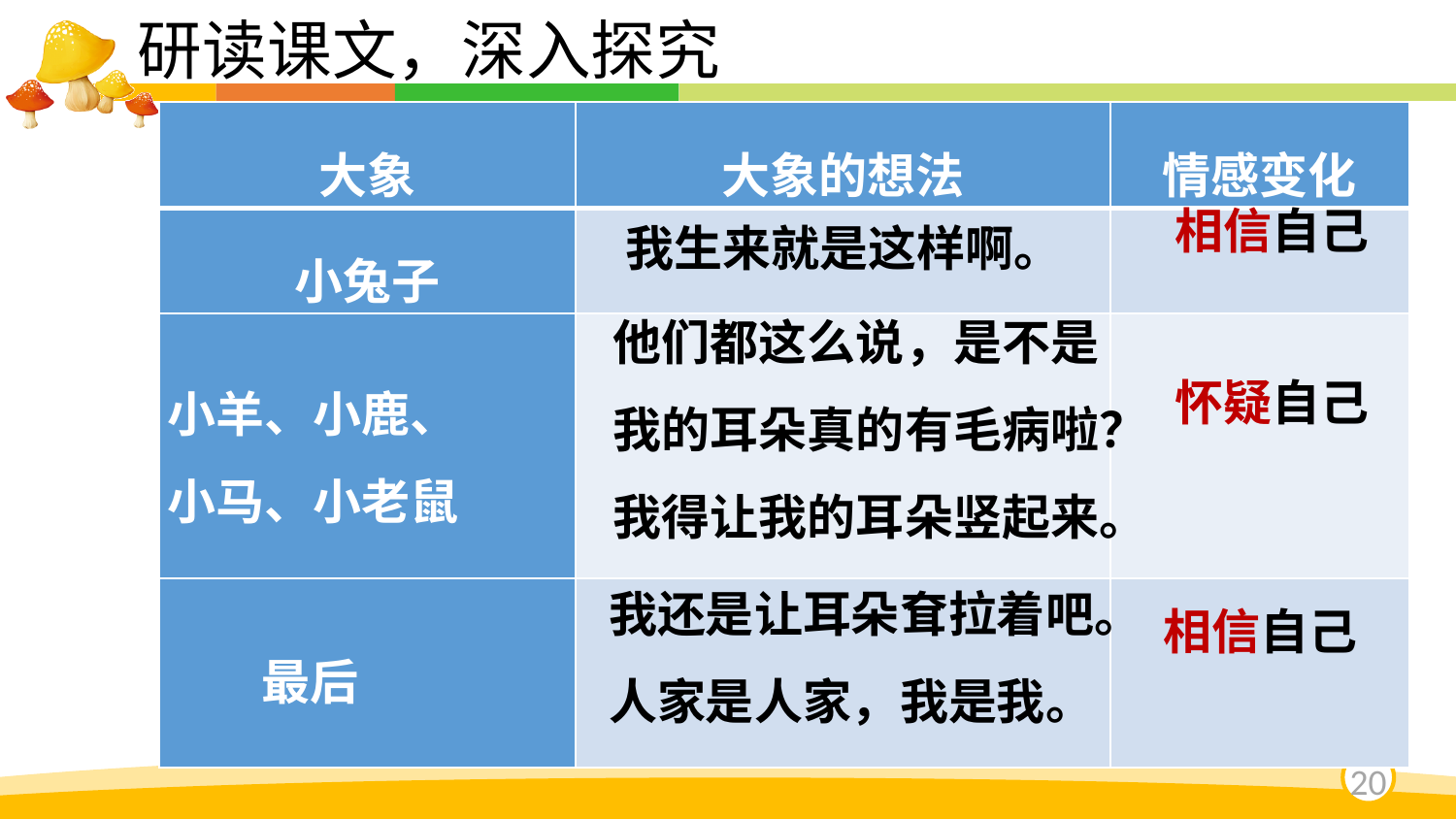

研读课文，深入探究
| 大象 | 大象的想法 | 情感变化 |
| --- | --- | --- |
| 小兔子 |  |  |
|  |  |  |
|  |  |  |
我生来就是这样啊。
相信自己
他们都这么说，是不是我的耳朵真的有毛病啦？我得让我的耳朵竖起来。
小羊、小鹿、
小马、小老鼠
怀疑自己
我还是让耳朵耷拉着吧。人家是人家，我是我。
相信自己
最后